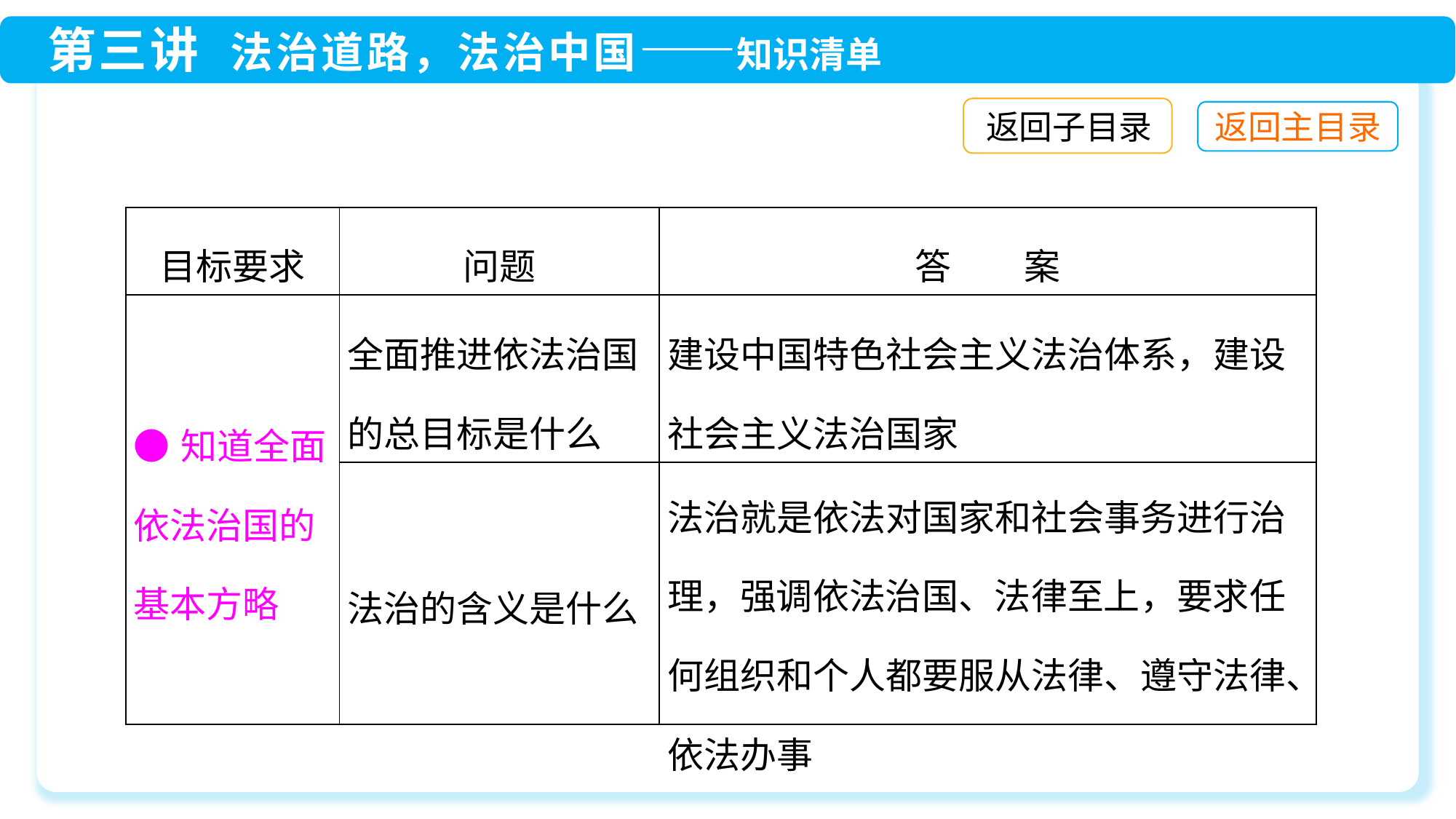

返回子目录
| 目标要求 | 问题 | 答　　案 |
| --- | --- | --- |
| ●知道全面依法治国的基本方略 | 全面推进依法治国的总目标是什么 | 建设中国特色社会主义法治体系，建设社会主义法治国家 |
|  | 法治的含义是什么 | 法治就是依法对国家和社会事务进行治理，强调依法治国、法律至上，要求任何组织和个人都要服从法律、遵守法律、依法办事 |